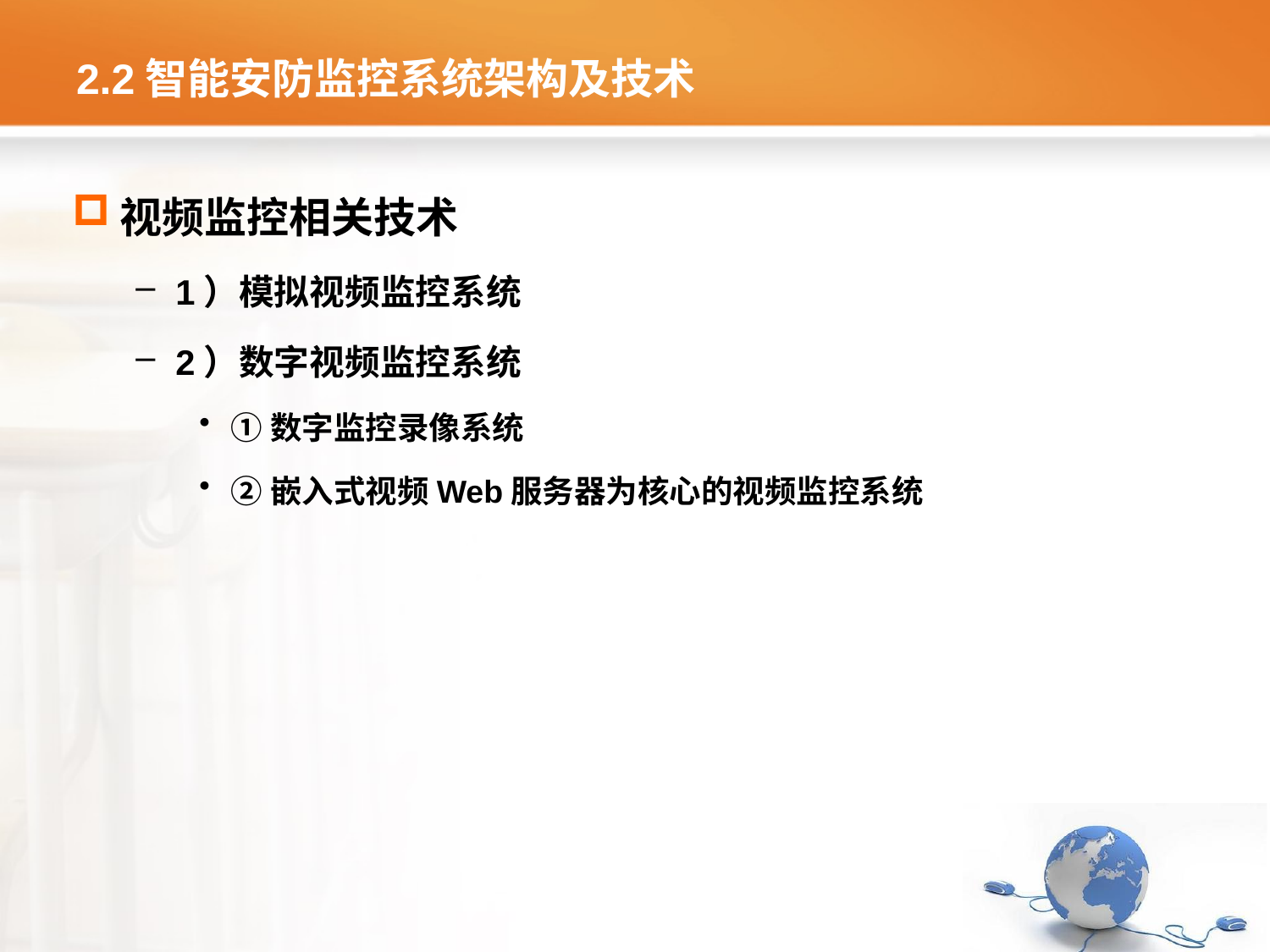

# 2.2智能安防监控系统架构及技术
视频监控相关技术
1）模拟视频监控系统
2）数字视频监控系统
①数字监控录像系统
②嵌入式视频Web服务器为核心的视频监控系统